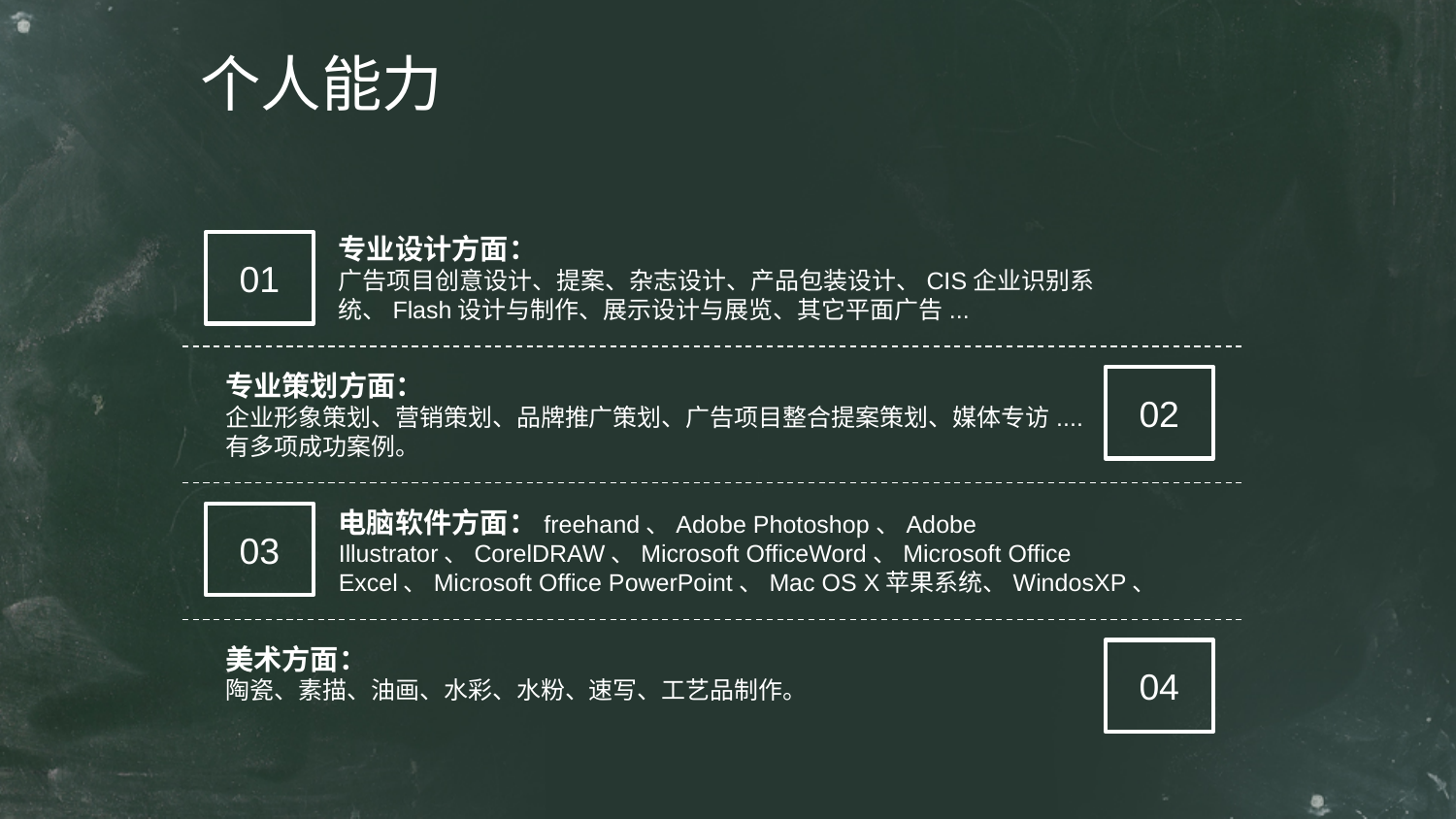

个人能力
专业设计方面：
广告项目创意设计、提案、杂志设计、产品包装设计、CIS企业识别系统、Flash设计与制作、展示设计与展览、其它平面广告...
01
专业策划方面：
企业形象策划、营销策划、品牌推广策划、广告项目整合提案策划、媒体专访....有多项成功案例。
02
电脑软件方面：freehand、Adobe Photoshop、Adobe Illustrator、CorelDRAW、Microsoft OfficeWord、Microsoft Office Excel、Microsoft Office PowerPoint、Mac OS X苹果系统、WindosXP、
03
美术方面：
陶瓷、素描、油画、水彩、水粉、速写、工艺品制作。
04